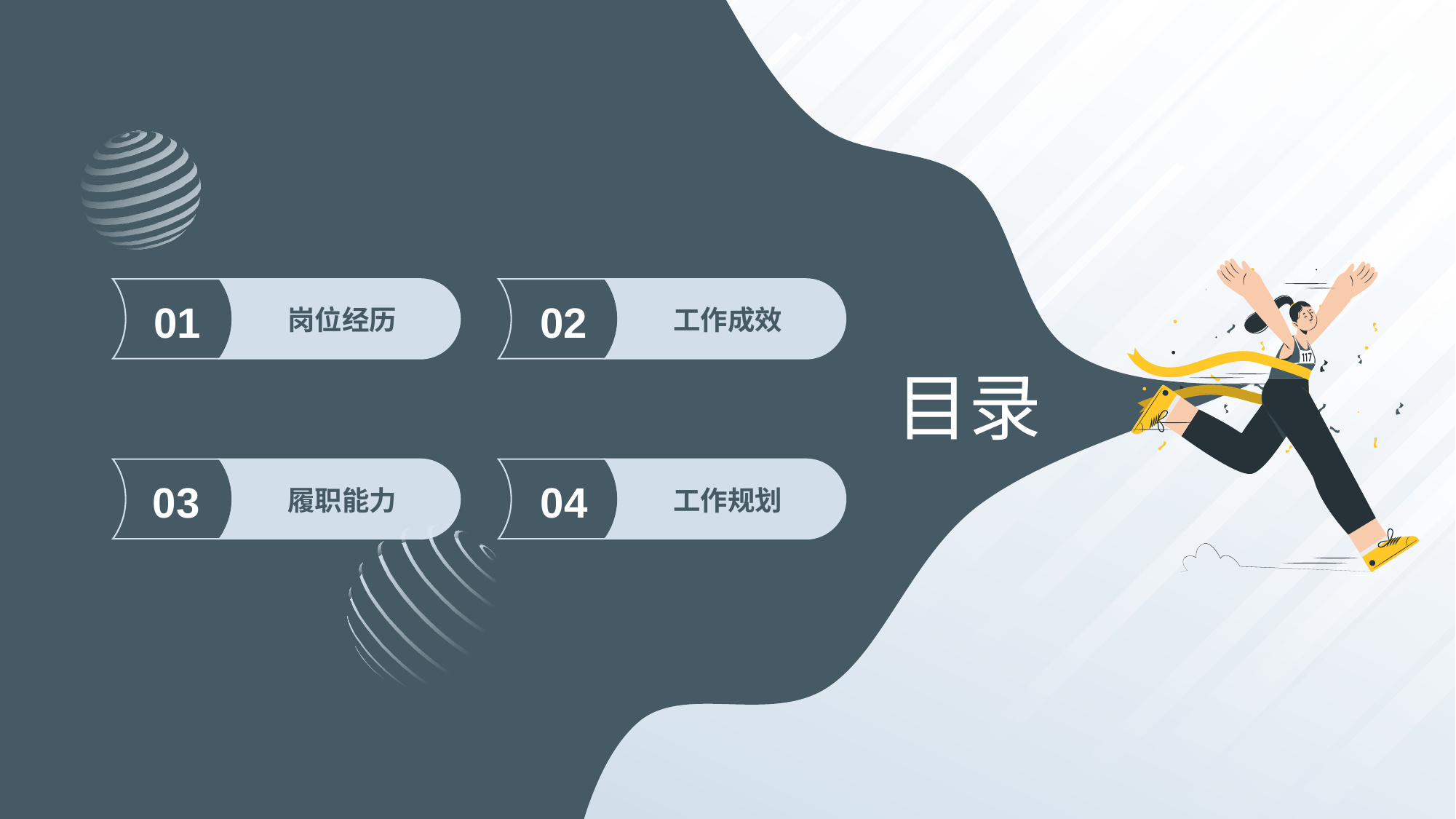

竞聘

01
岗位经历

02
工作成效
目录

03
履职能力

04
工作规划